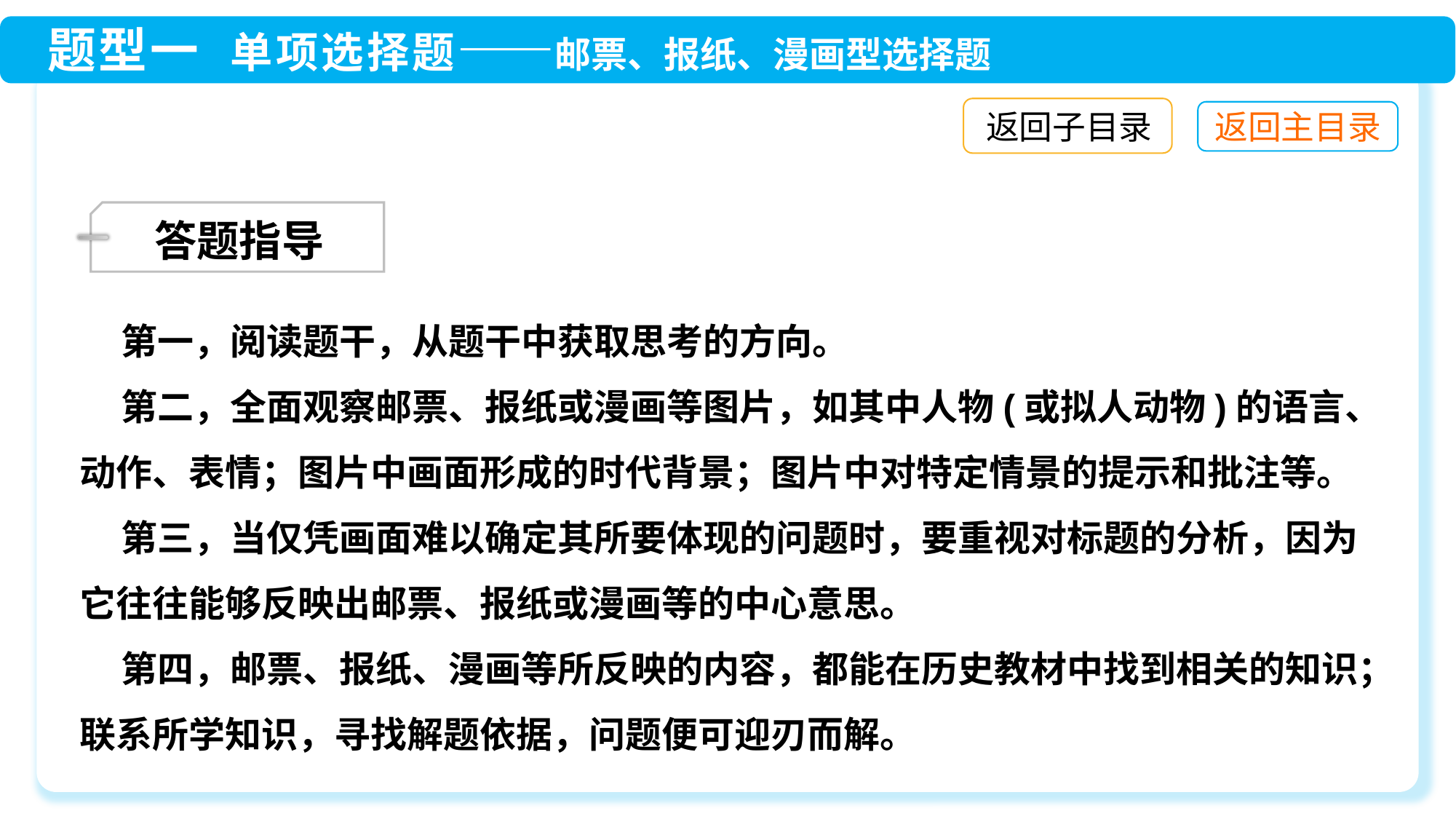

返回子目录
答题指导

    第一，阅读题干，从题干中获取思考的方向。
    第二，全面观察邮票、报纸或漫画等图片，如其中人物(或拟人动物)的语言、动作、表情；图片中画面形成的时代背景；图片中对特定情景的提示和批注等。
    第三，当仅凭画面难以确定其所要体现的问题时，要重视对标题的分析，因为它往往能够反映出邮票、报纸或漫画等的中心意思。
    第四，邮票、报纸、漫画等所反映的内容，都能在历史教材中找到相关的知识；联系所学知识，寻找解题依据，问题便可迎刃而解。